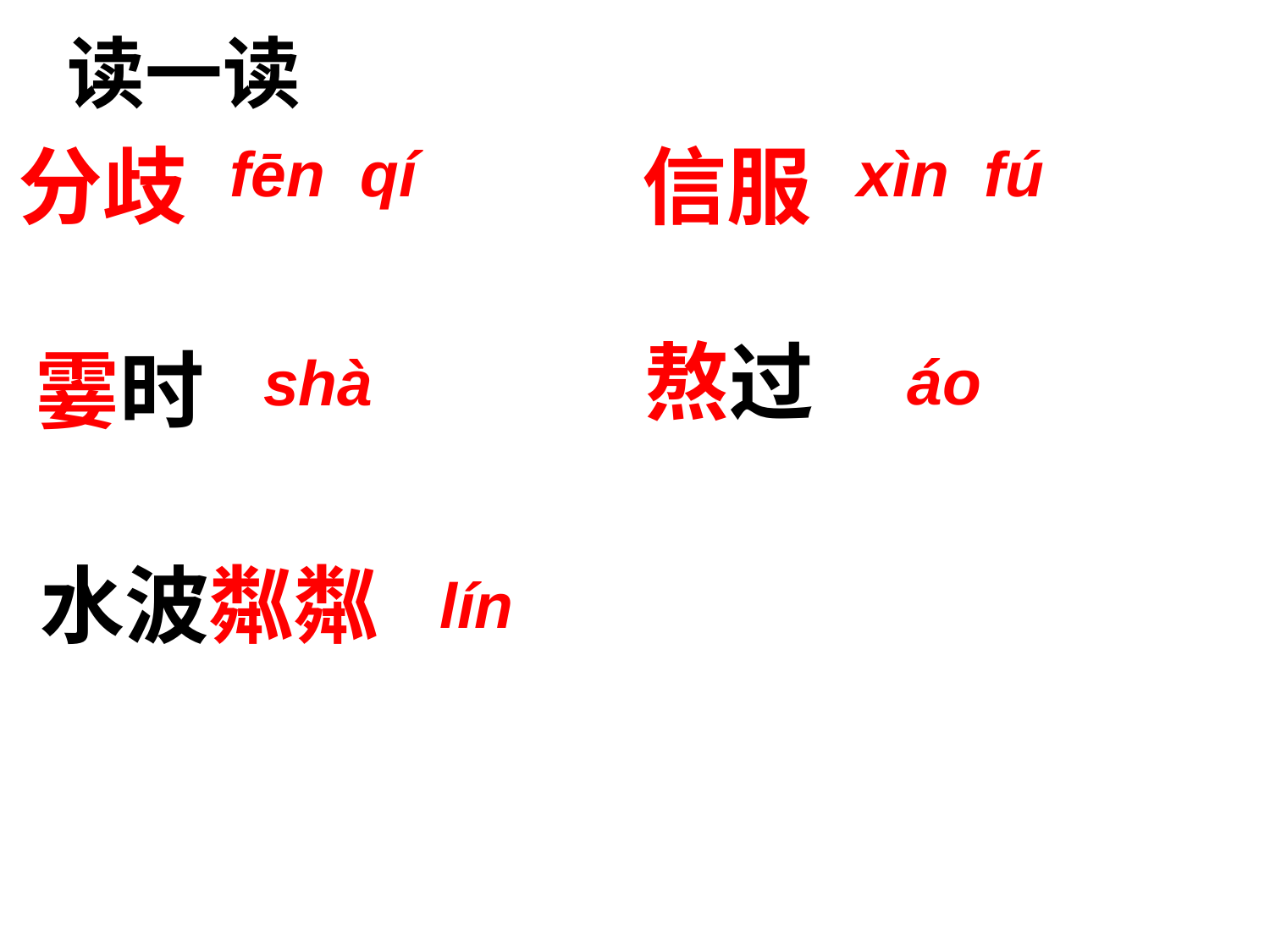

读一读
分歧
fēn  qí
信服
xìn  fú
熬过
霎时
áo
shà
水波粼粼
lín